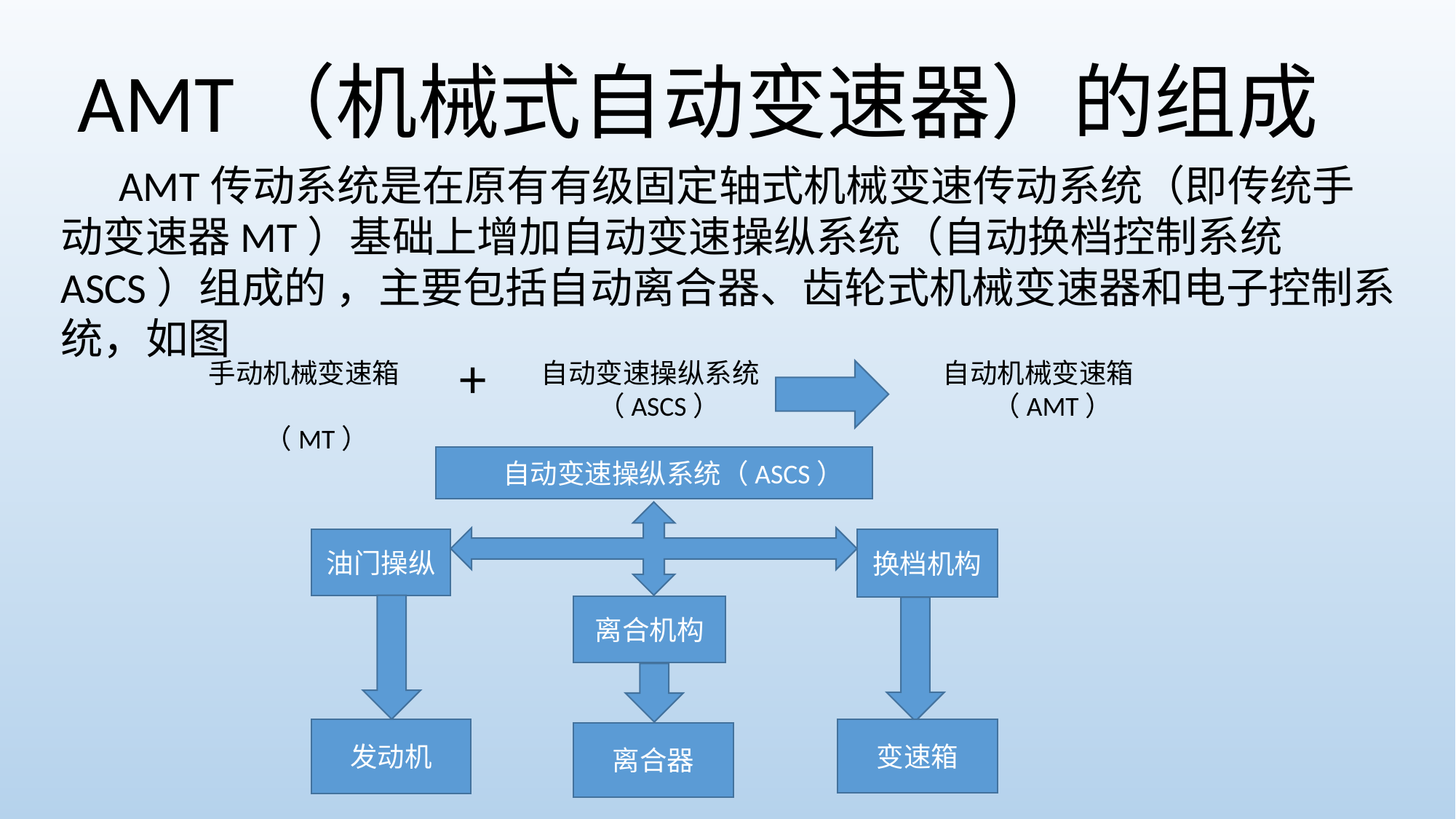

AMT（机械式自动变速器）的组成
      AMT传动系统是在原有有级固定轴式机械变速传动系统（即传统手动变速器MT）基础上增加自动变速操纵系统（自动换档控制系统ASCS）组成的 ，主要包括自动离合器、齿轮式机械变速器和电子控制系统，如图
+
手动机械变速箱
        （MT）
自动变速操纵系统
        （ASCS）
自动机械变速箱
       （AMT）

        自动变速操纵系统（ASCS）

油门操纵
换档机构

离合机构

变速箱
发动机
离合器